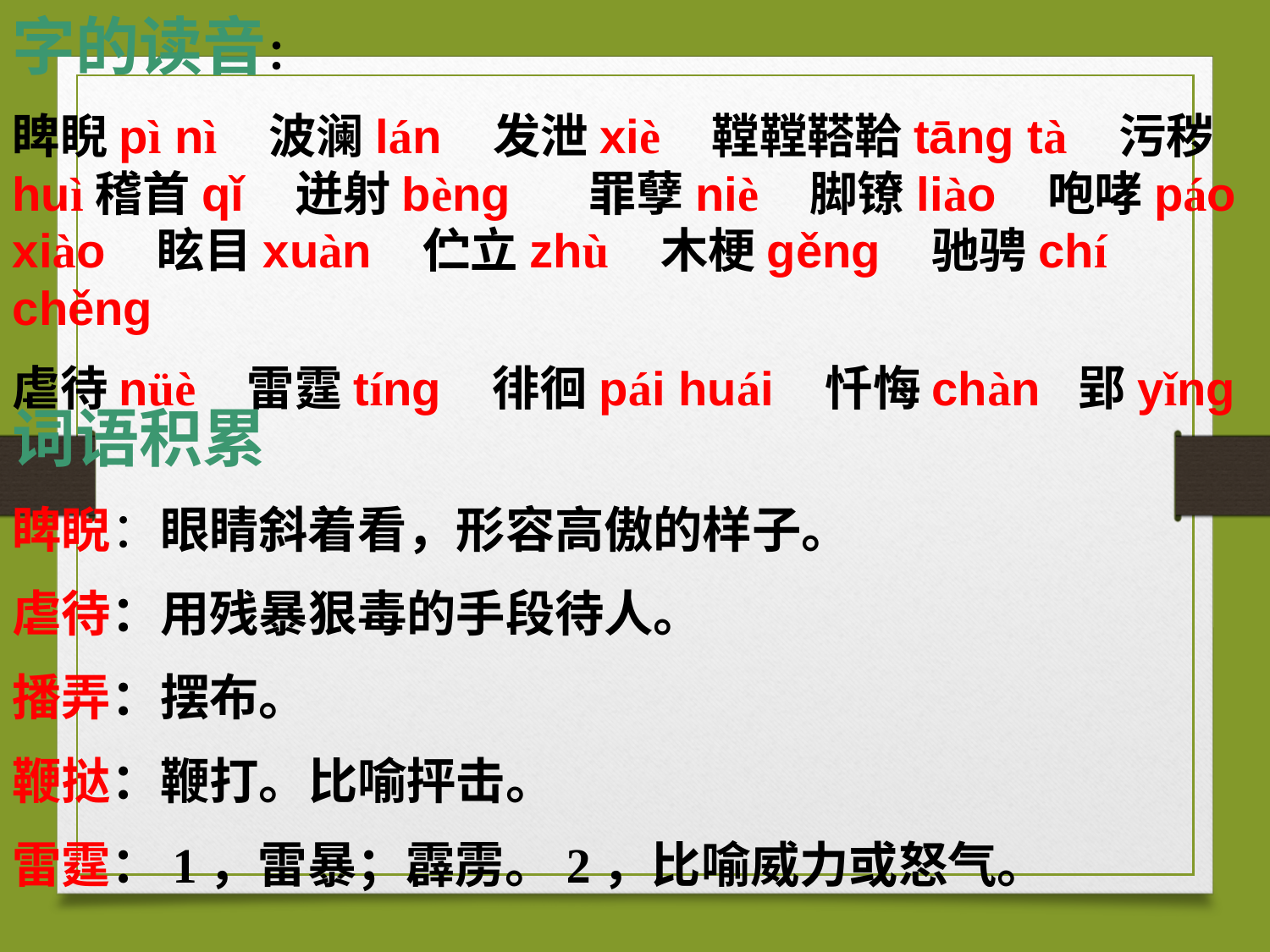

字的读音：
睥睨pì nì   波澜lán   发泄xiè   鞺鞺鞳鞈tāng tà   污秽huì稽首qǐ   迸射bèng     罪孽niè   脚镣liào   咆哮páo xiào   眩目xuàn   伫立zhù   木梗gěng   驰骋chí chěng
虐待nüè   雷霆tíng   徘徊pái huái   忏悔chàn  郢yǐng
词语积累
睥睨：眼睛斜着看，形容高傲的样子。
虐待：用残暴狠毒的手段待人。
播弄：摆布。
鞭挞：鞭打。比喻抨击。
雷霆：1，雷暴；霹雳。2，比喻威力或怒气。